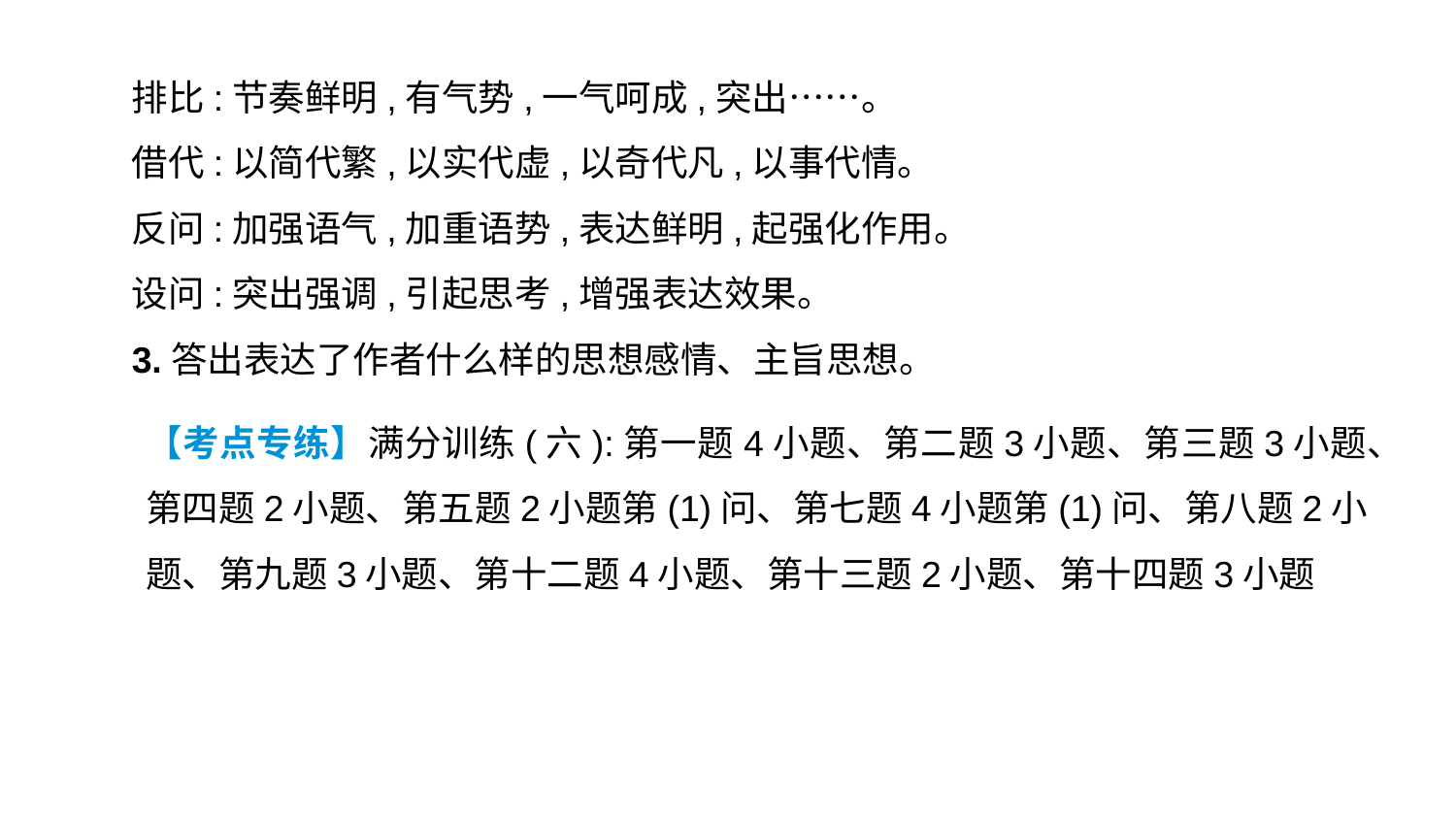

排比:节奏鲜明,有气势,一气呵成,突出……。
借代:以简代繁,以实代虚,以奇代凡,以事代情。
反问:加强语气,加重语势,表达鲜明,起强化作用。
设问:突出强调,引起思考,增强表达效果。
3.答出表达了作者什么样的思想感情、主旨思想。
【考点专练】满分训练(六):第一题4小题、第二题3小题、第三题3小题、第四题2小题、第五题2小题第(1)问、第七题4小题第(1)问、第八题2小题、第九题3小题、第十二题4小题、第十三题2小题、第十四题3小题